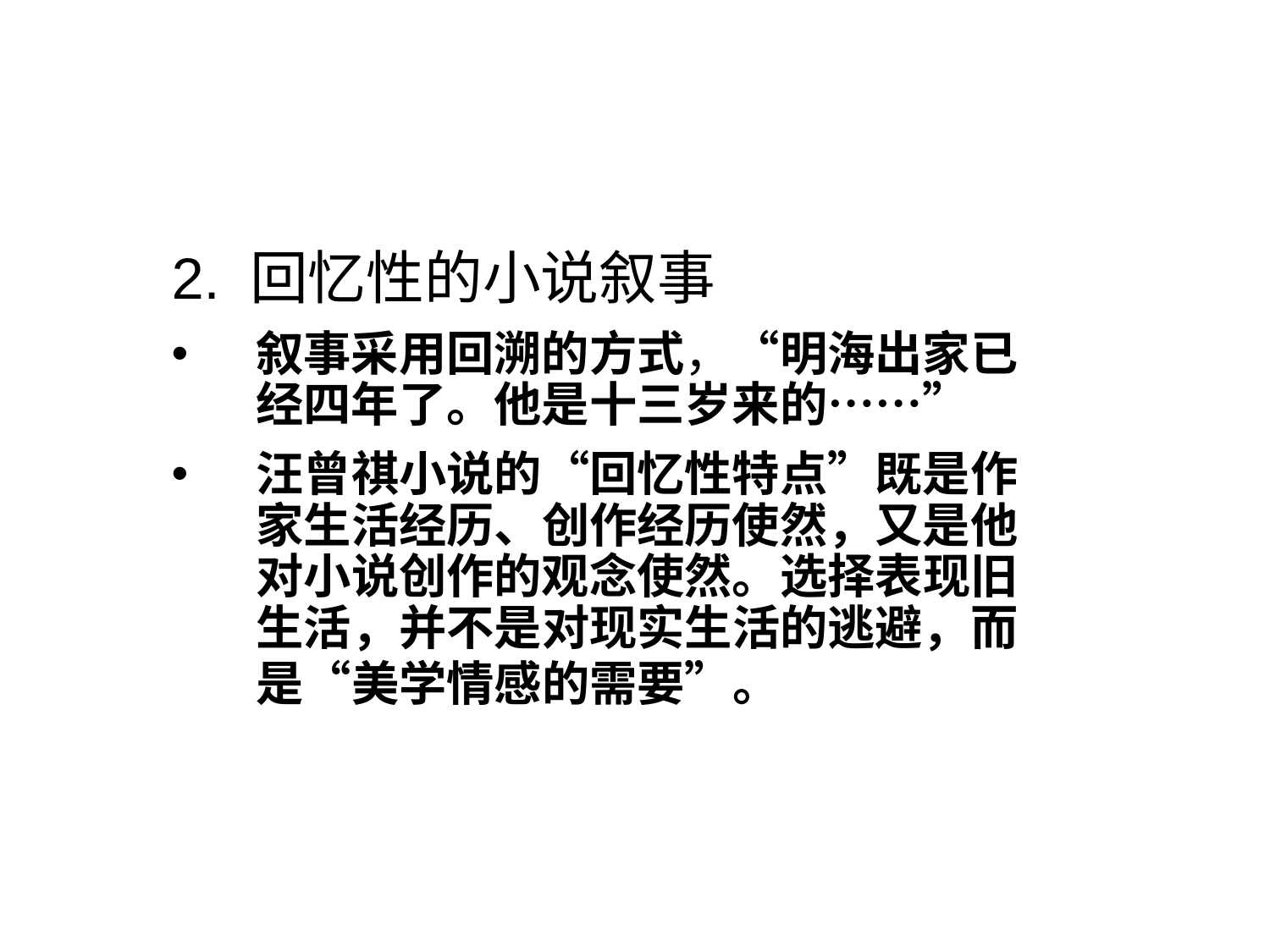

2. 回忆性的小说叙事
叙事采用回溯的方式，“明海出家已经四年了。他是十三岁来的……”
汪曾祺小说的“回忆性特点”既是作家生活经历、创作经历使然，又是他对小说创作的观念使然。选择表现旧生活，并不是对现实生活的逃避，而是“美学情感的需要”。